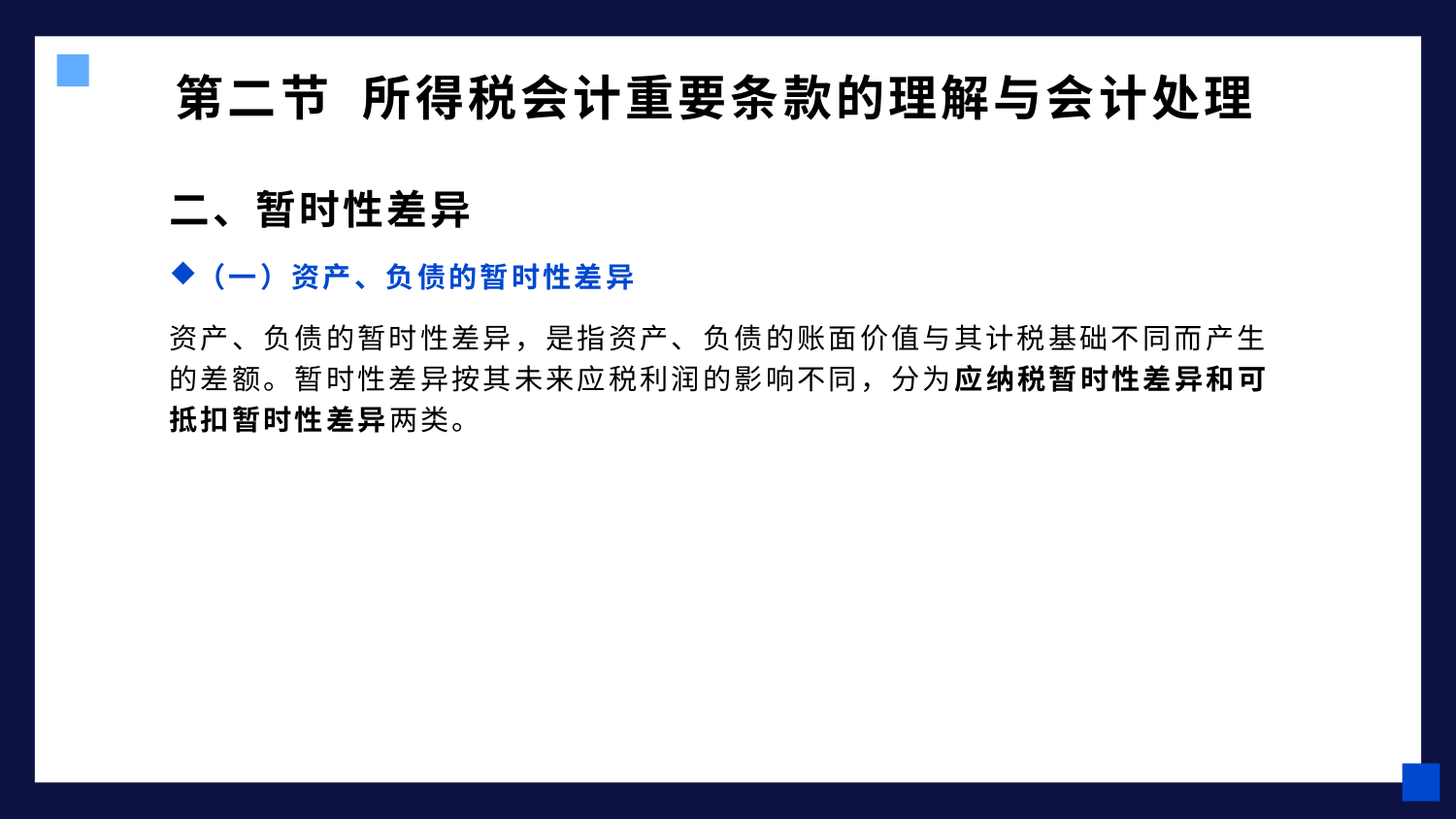

# 第二节  所得税会计重要条款的理解与会计处理
二、暂时性差异
（一）资产、负债的暂时性差异
资产、负债的暂时性差异，是指资产、负债的账面价值与其计税基础不同而产生的差额。暂时性差异按其未来应税利润的影响不同，分为应纳税暂时性差异和可抵扣暂时性差异两类。